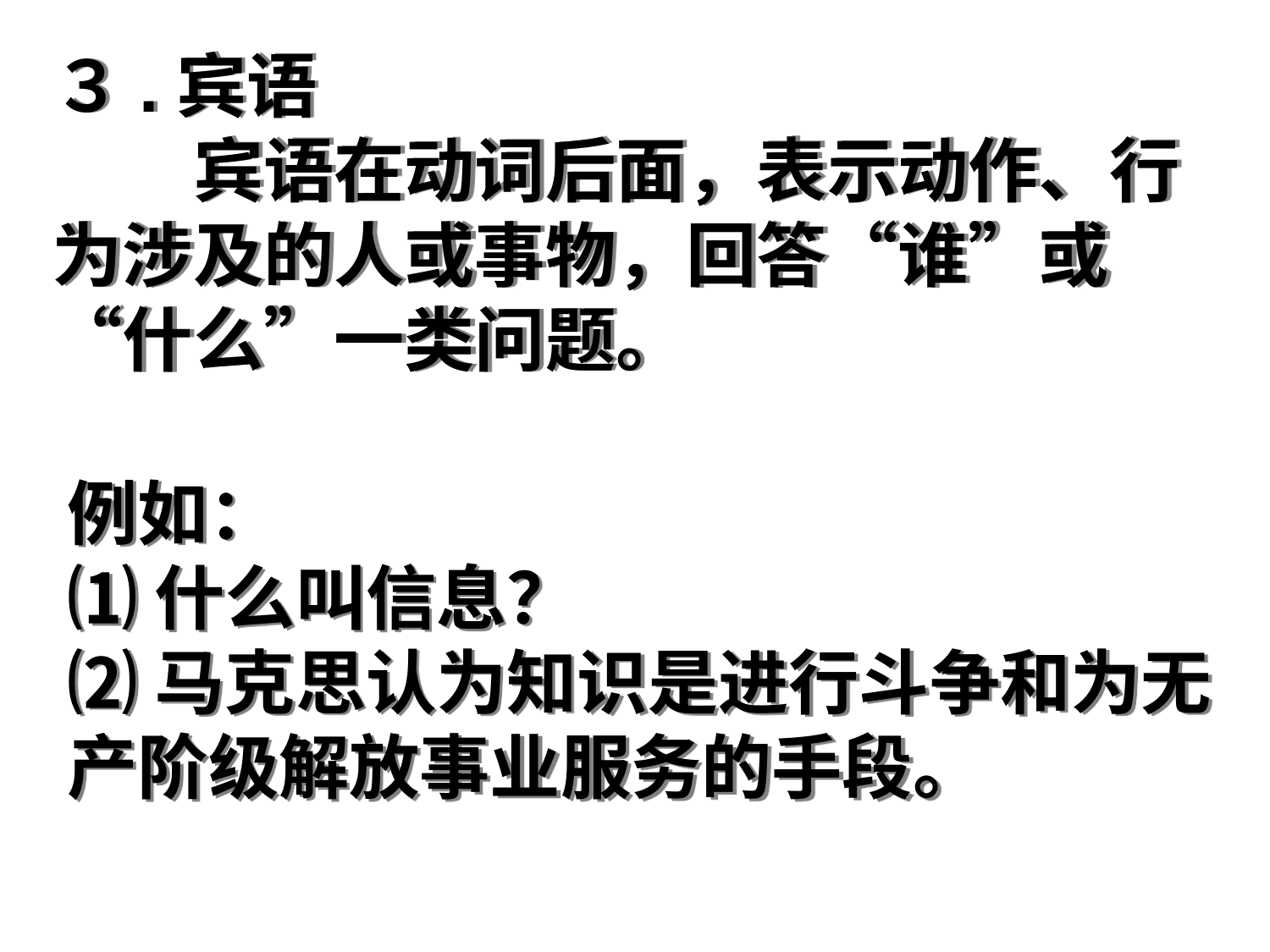

３.宾语
　　宾语在动词后面，表示动作、行为涉及的人或事物，回答“谁”或“什么”一类问题。
例如：
⑴什么叫信息？
⑵马克思认为知识是进行斗争和为无产阶级解放事业服务的手段。